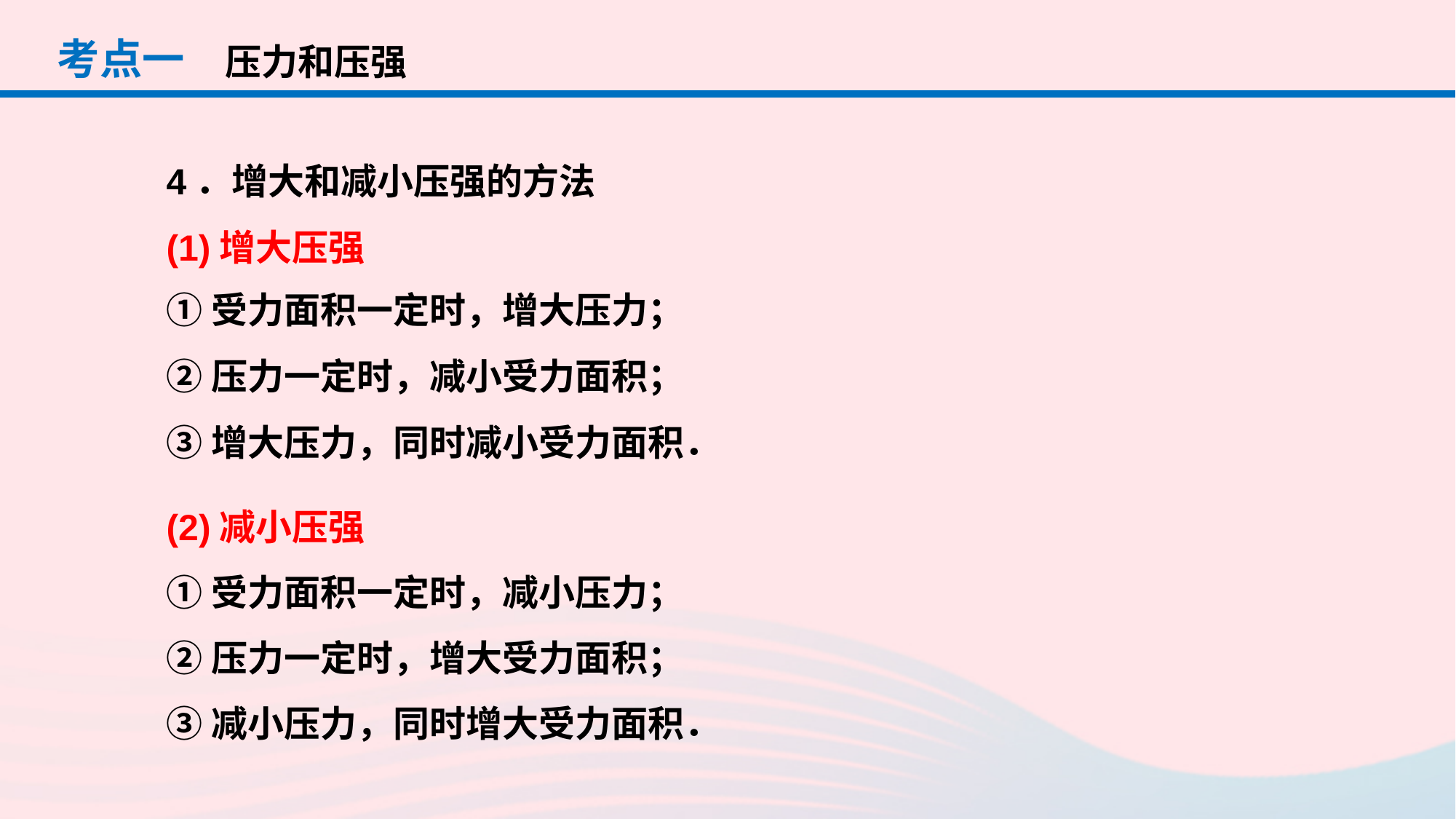

考点一
压力和压强

4．增大和减小压强的方法

(1)增大压强

①受力面积一定时，增大压力；

②压力一定时，减小受力面积；

③增大压力，同时减小受力面积．
(2)减小压强
①受力面积一定时，减小压力；
②压力一定时，增大受力面积；
③减小压力，同时增大受力面积．